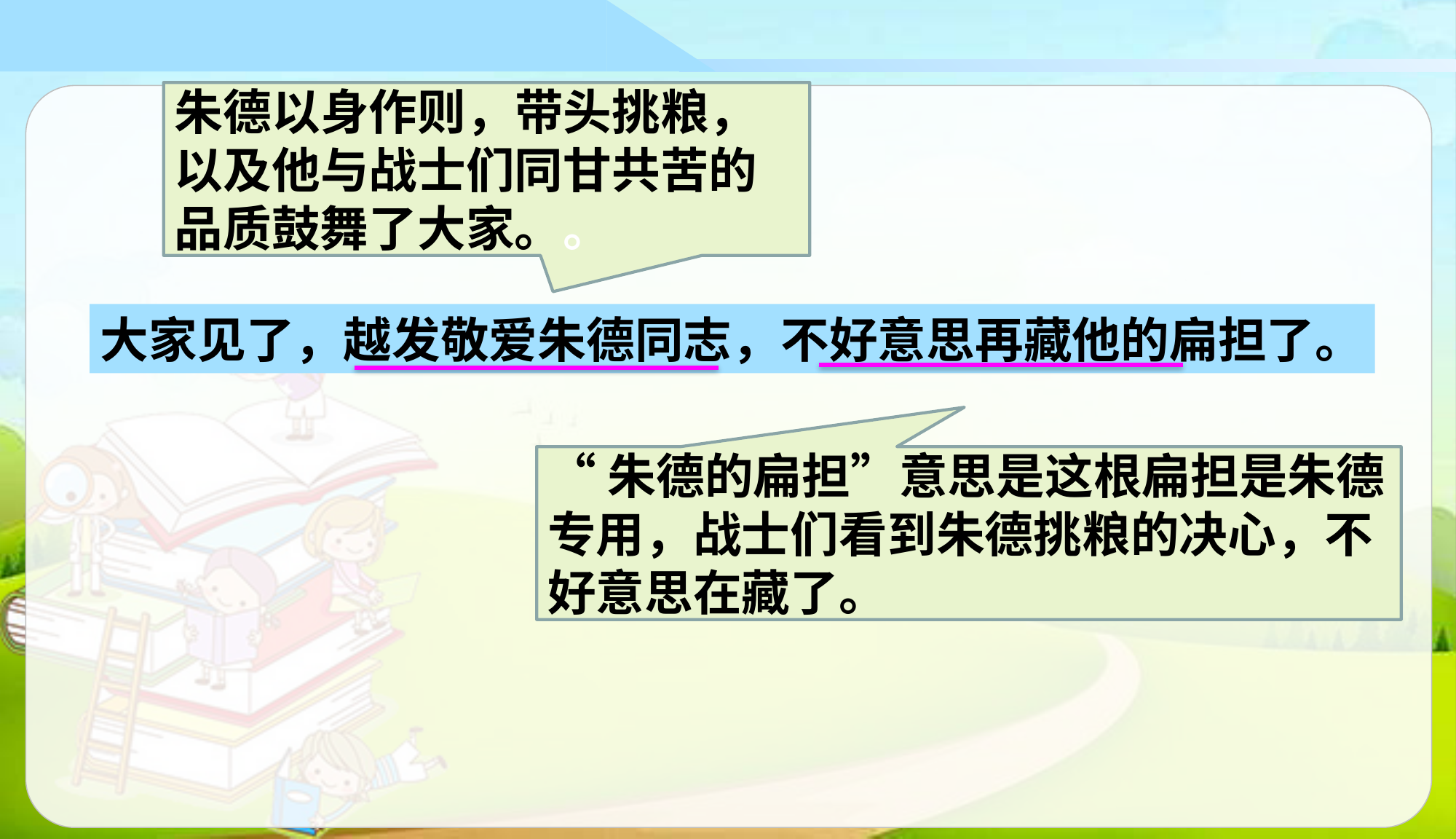

朱德以身作则，带头挑粮，以及他与战士们同甘共苦的品质鼓舞了大家。。
大家见了，越发敬爱朱德同志，不好意思再藏他的扁担了。
“朱德的扁担”意思是这根扁担是朱德专用，战士们看到朱德挑粮的决心，不好意思在藏了。